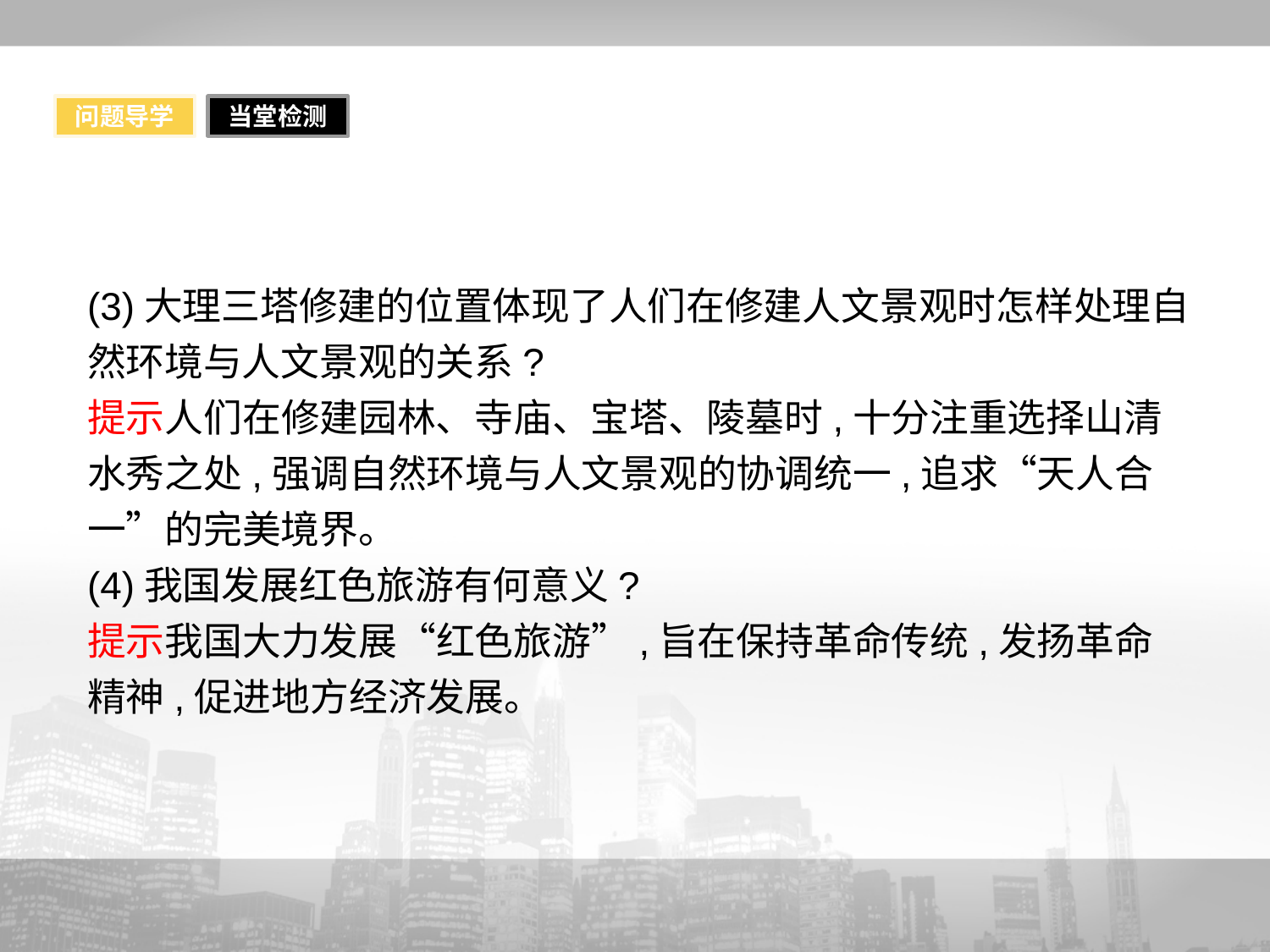

问题导学
当堂检测
(3)大理三塔修建的位置体现了人们在修建人文景观时怎样处理自然环境与人文景观的关系?
提示人们在修建园林、寺庙、宝塔、陵墓时,十分注重选择山清水秀之处,强调自然环境与人文景观的协调统一,追求“天人合一”的完美境界。
(4)我国发展红色旅游有何意义?
提示我国大力发展“红色旅游”,旨在保持革命传统,发扬革命精神,促进地方经济发展。